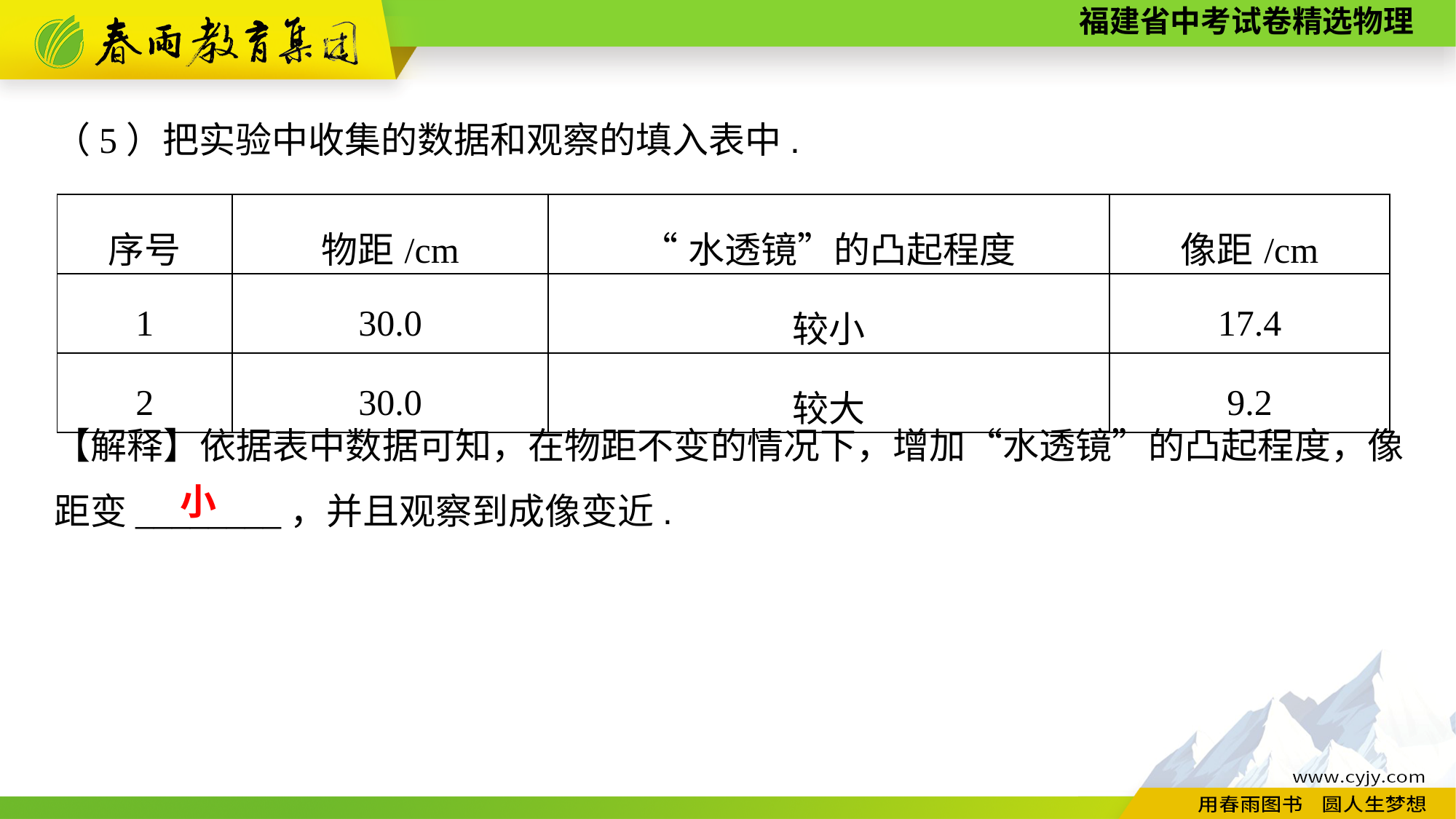

（5）把实验中收集的数据和观察的填入表中.
| 序号 | 物距/cm | “水透镜”的凸起程度 | 像距/cm |
| --- | --- | --- | --- |
| 1 | 30.0 | 较小 | 17.4 |
| 2 | 30.0 | 较大 | 9.2 |
【解释】依据表中数据可知，在物距不变的情况下，增加“水透镜”的凸起程度，像距变________，并且观察到成像变近.
小